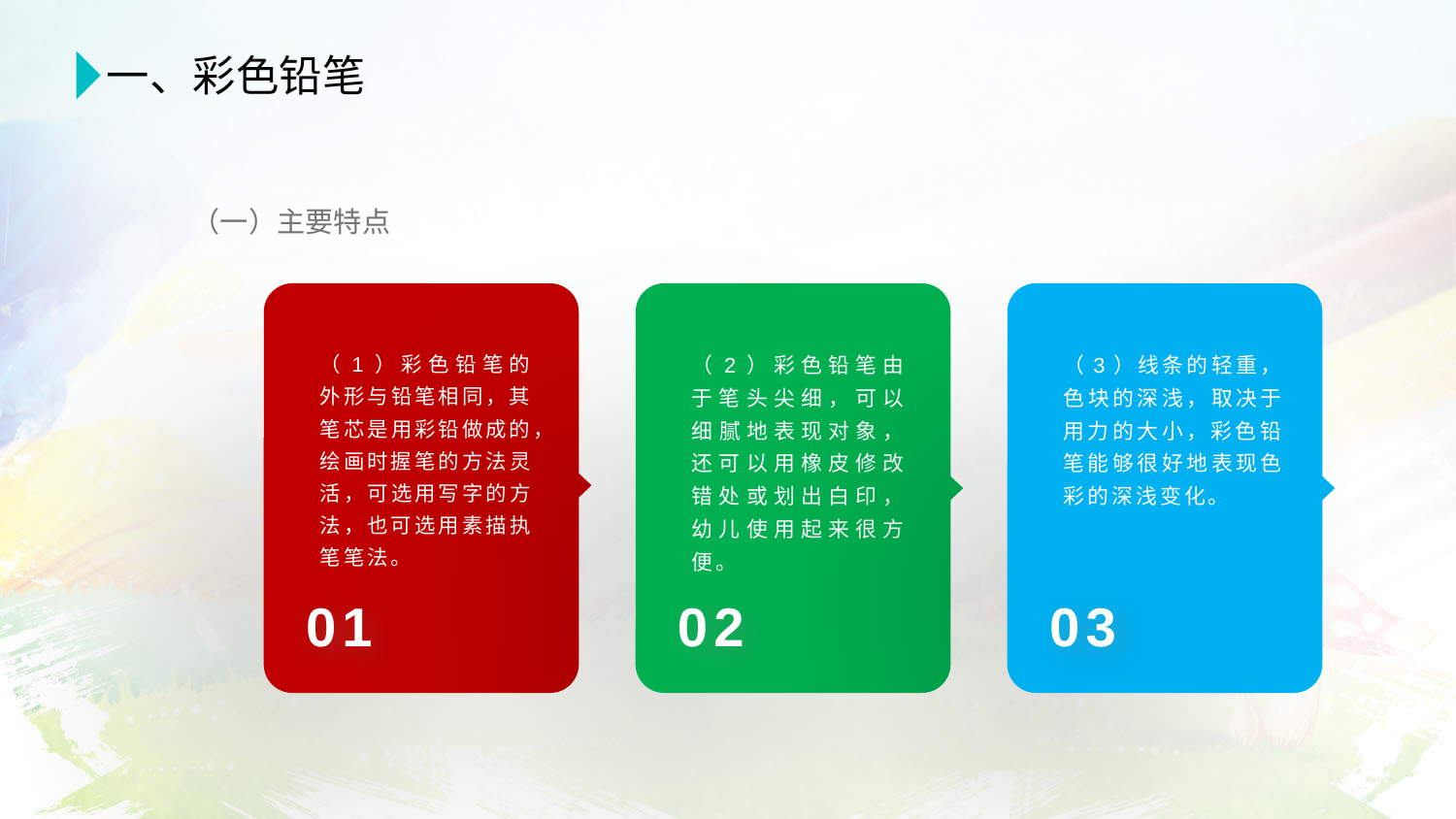

一、彩色铅笔

（一）主要特点

（1）彩色铅笔的外形与铅笔相同，其笔芯是用彩铅做成的，绘画时握笔的方法灵活，可选用写字的方法，也可选用素描执笔笔法。
（2）彩色铅笔由于笔头尖细，可以细腻地表现对象，还可以用橡皮修改错处或划出白印，幼儿使用起来很方便。
（3）线条的轻重，色块的深浅，取决于用力的大小，彩色铅笔能够很好地表现色彩的深浅变化。

01
02
03